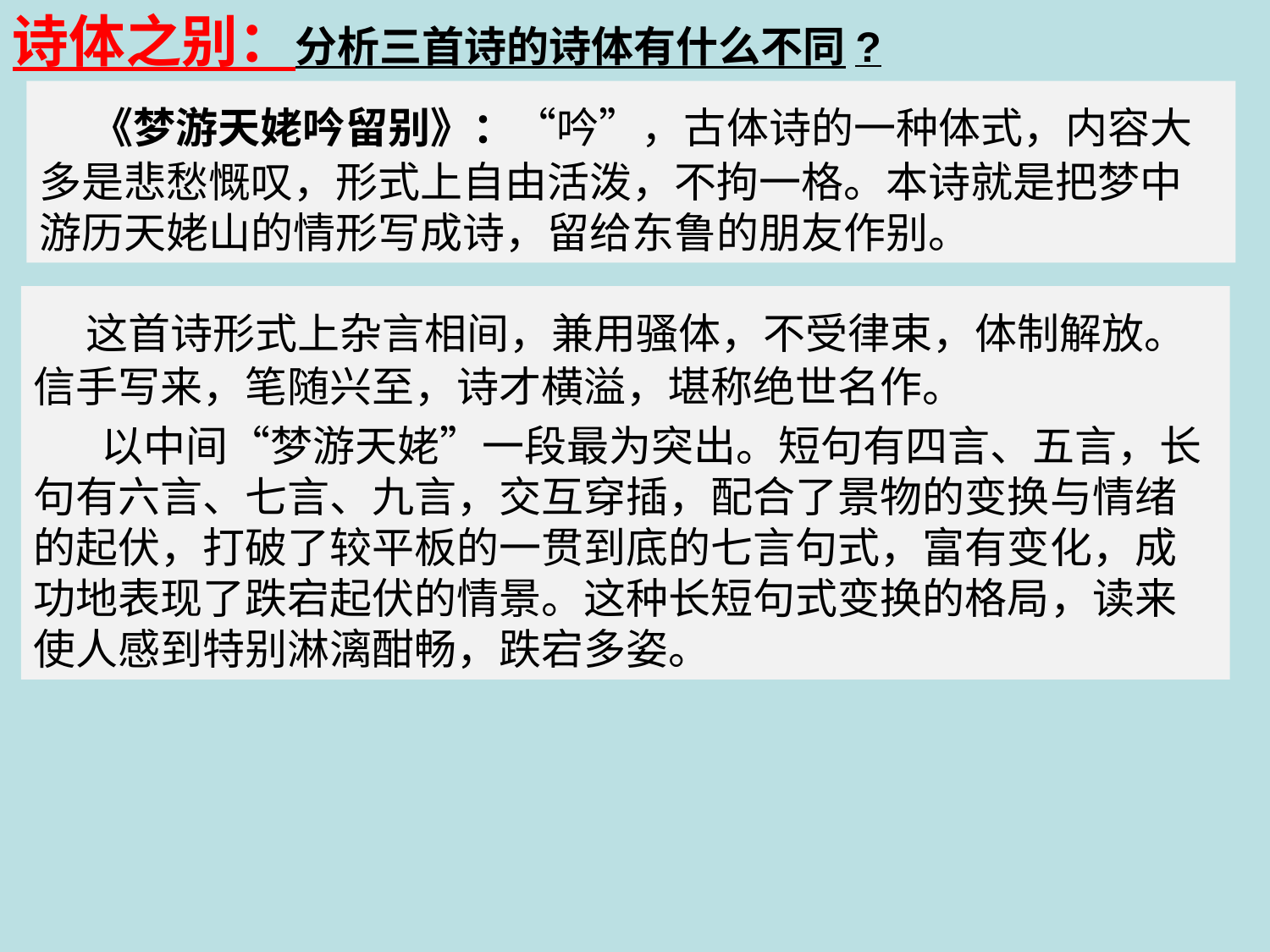

诗体之别：分析三首诗的诗体有什么不同?
   《梦游天姥吟留别》：“吟”，古体诗的一种体式，内容大多是悲愁慨叹，形式上自由活泼，不拘一格。本诗就是把梦中游历天姥山的情形写成诗，留给东鲁的朋友作别。
   这首诗形式上杂言相间，兼用骚体，不受律束，体制解放。信手写来，笔随兴至，诗才横溢，堪称绝世名作。
      以中间“梦游天姥”一段最为突出。短句有四言、五言，长句有六言、七言、九言，交互穿插，配合了景物的变换与情绪的起伏，打破了较平板的一贯到底的七言句式，富有变化，成功地表现了跌宕起伏的情景。这种长短句式变换的格局，读来使人感到特别淋漓酣畅，跌宕多姿。